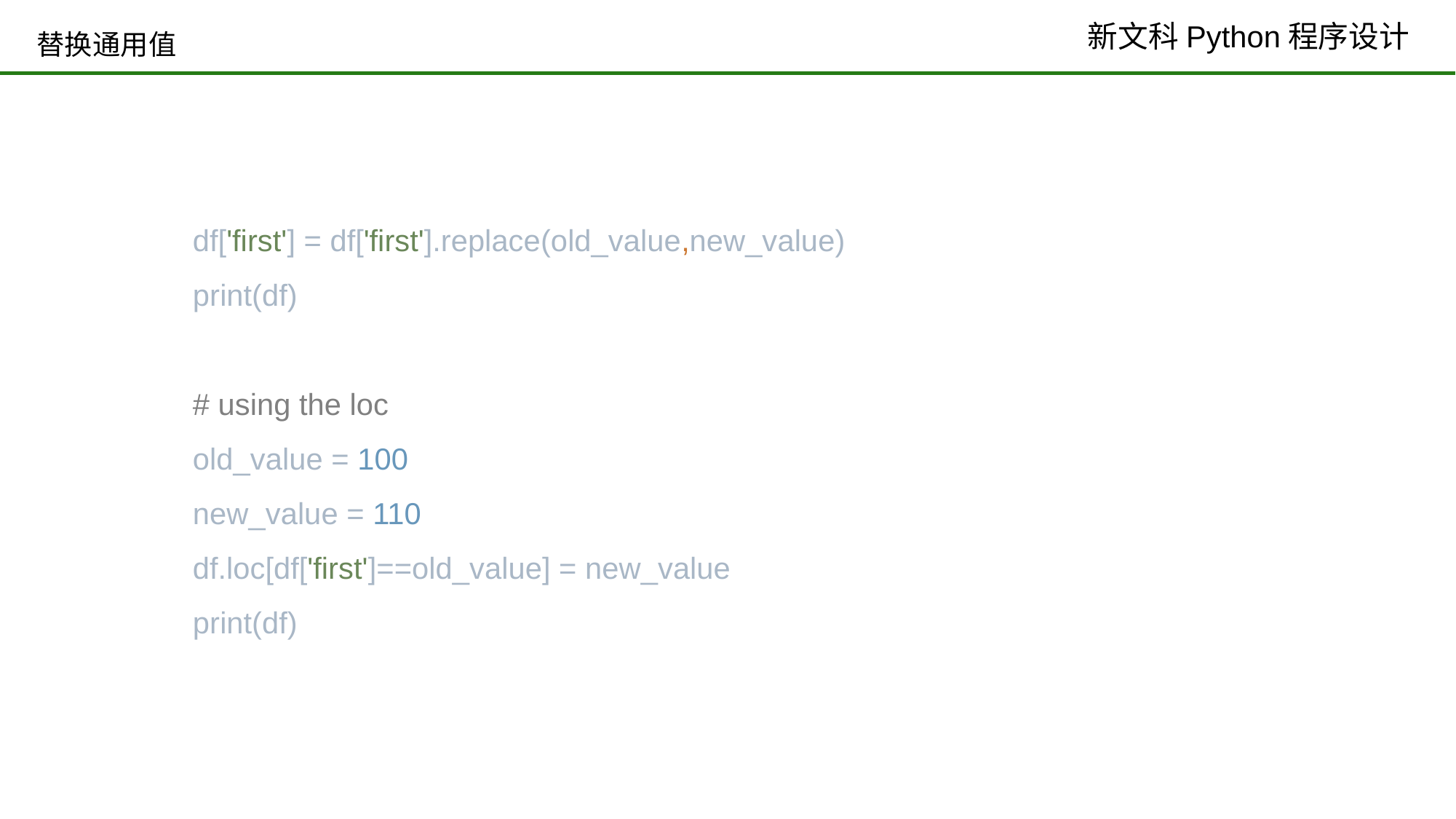

# 替换通用值
df['first'] = df['first'].replace(old_value,new_value)
print(df)
# using the loc
old_value = 100
new_value = 110
df.loc[df['first']==old_value] = new_value
print(df)